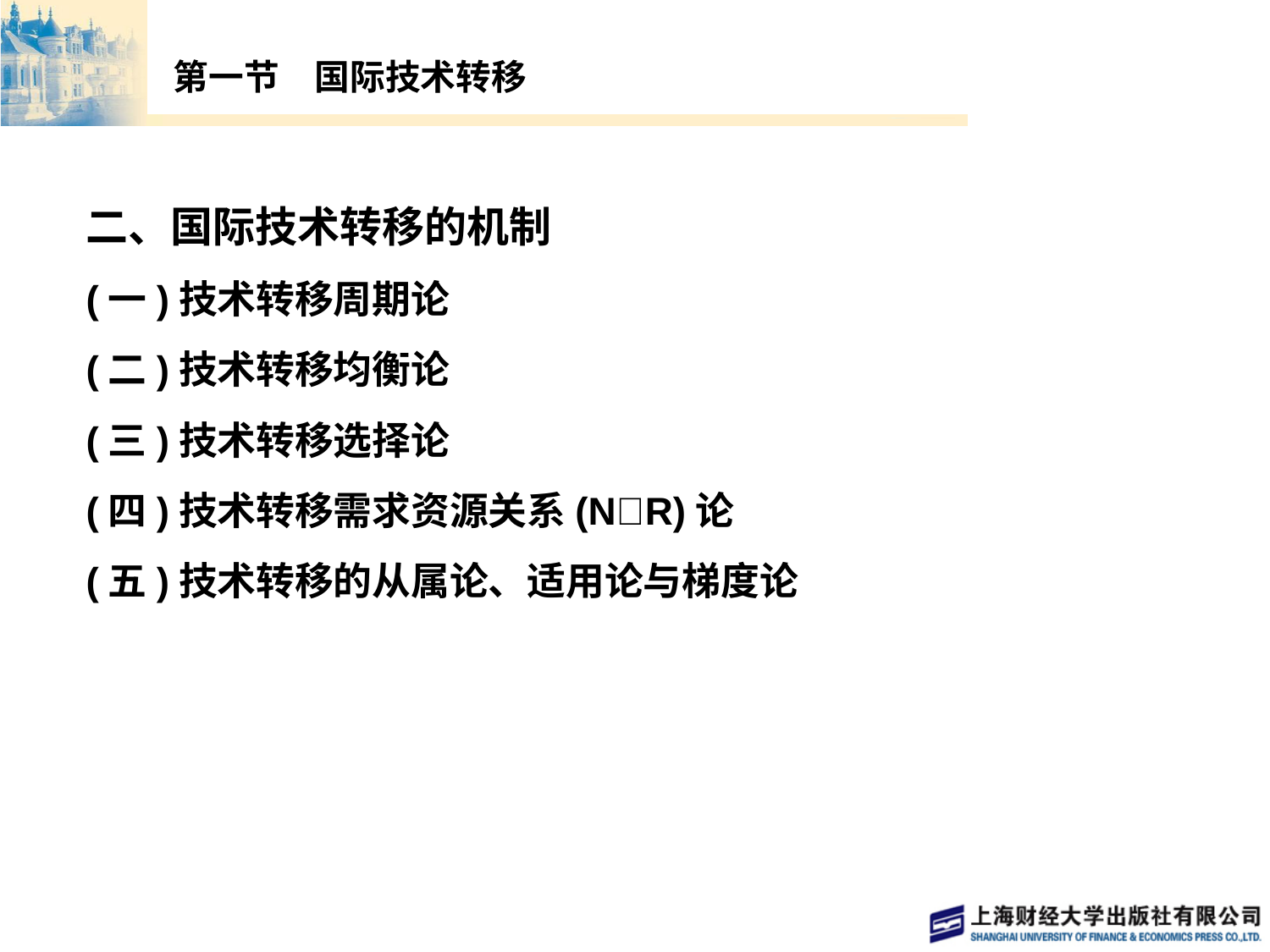

# 第一节　国际技术转移
二、国际技术转移的机制
(一)技术转移周期论
(二)技术转移均衡论
(三)技术转移选择论
(四)技术转移需求资源关系(N􀆼R)论
(五)技术转移的从属论、适用论与梯度论